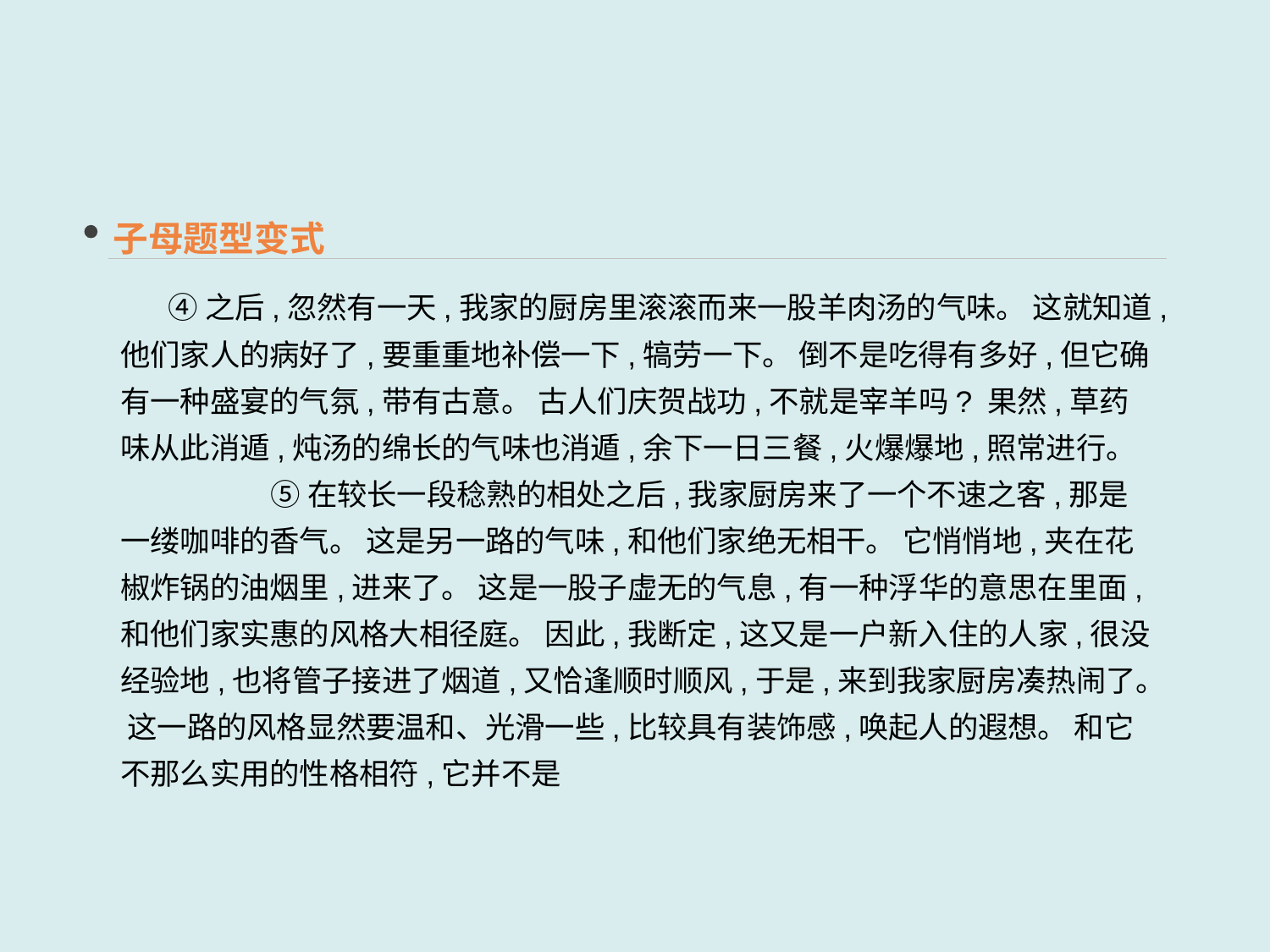

子母题型变式

       ④之后,忽然有一天,我家的厨房里滚滚而来一股羊肉汤的气味。 这就知道,他们家人的病好了,要重重地补偿一下,犒劳一下。 倒不是吃得有多好,但它确有一种盛宴的气氛,带有古意。 古人们庆贺战功,不就是宰羊吗? 果然,草药味从此消遁,炖汤的绵长的气味也消遁,余下一日三餐,火爆爆地,照常进行。
⑤在较长一段稔熟的相处之后,我家厨房来了一个不速之客,那是一缕咖啡的香气。 这是另一路的气味,和他们家绝无相干。 它悄悄地,夹在花椒炸锅的油烟里,进来了。 这是一股子虚无的气息,有一种浮华的意思在里面,和他们家实惠的风格大相径庭。 因此,我断定,这又是一户新入住的人家,很没经验地,也将管子接进了烟道,又恰逢顺时顺风,于是,来到我家厨房凑热闹了。 这一路的风格显然要温和、光滑一些,比较具有装饰感,唤起人的遐想。 和它不那么实用的性格相符,它并不是